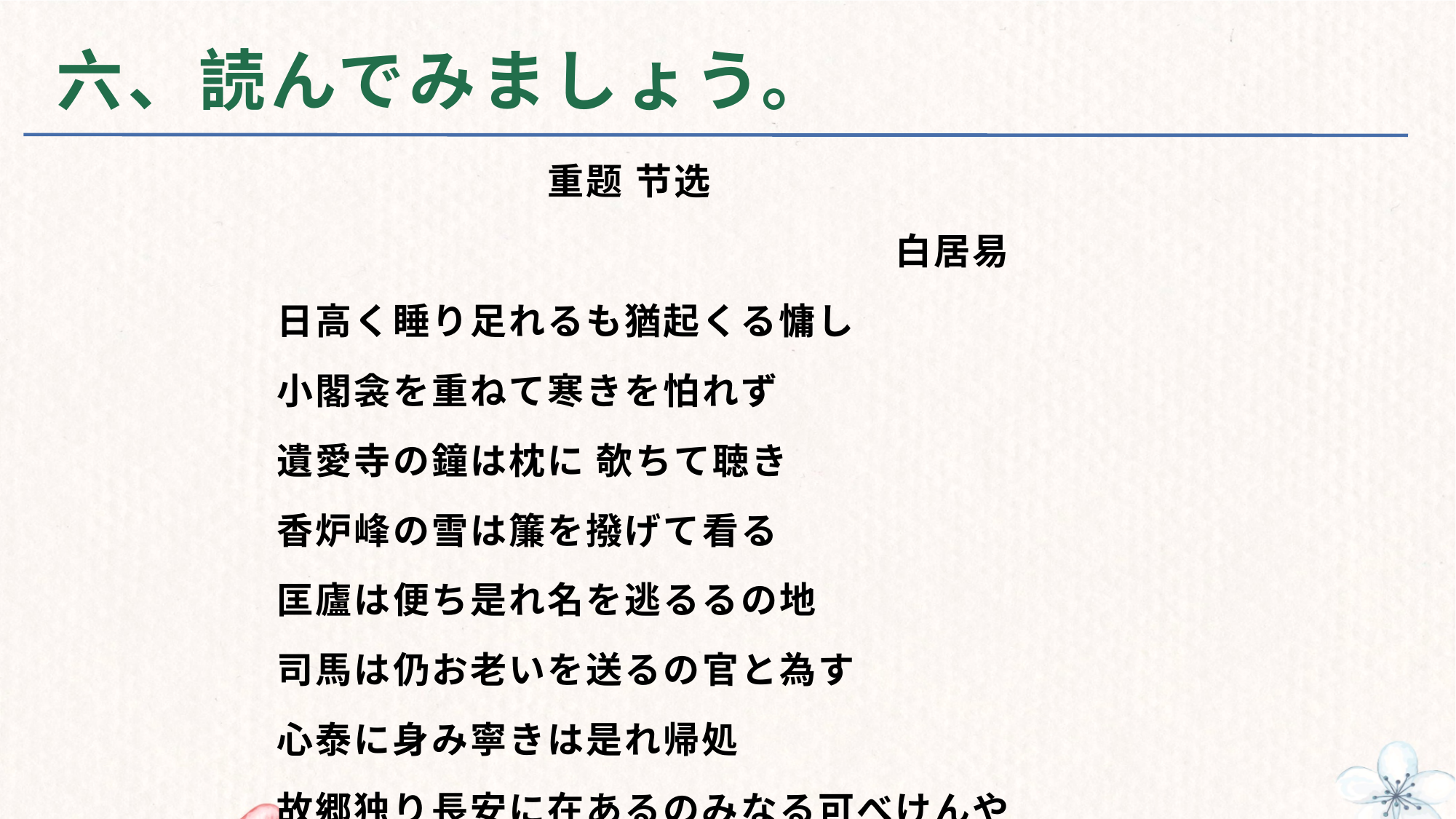

# 六、読んでみましょう。
　　　　　　　重题 节选
　　　　　　　　　　　　　　　　白居易
日高く睡り足れるも猶起くる慵し
小閣衾を重ねて寒きを怕れず
遺愛寺の鐘は枕に 欹ちて聴き
香炉峰の雪は簾を撥げて看る
匡廬は便ち是れ名を逃るるの地
司馬は仍お老いを送るの官と為す
心泰に身み寧きは是れ帰処
故郷独り長安に在あるのみなる可べけんや